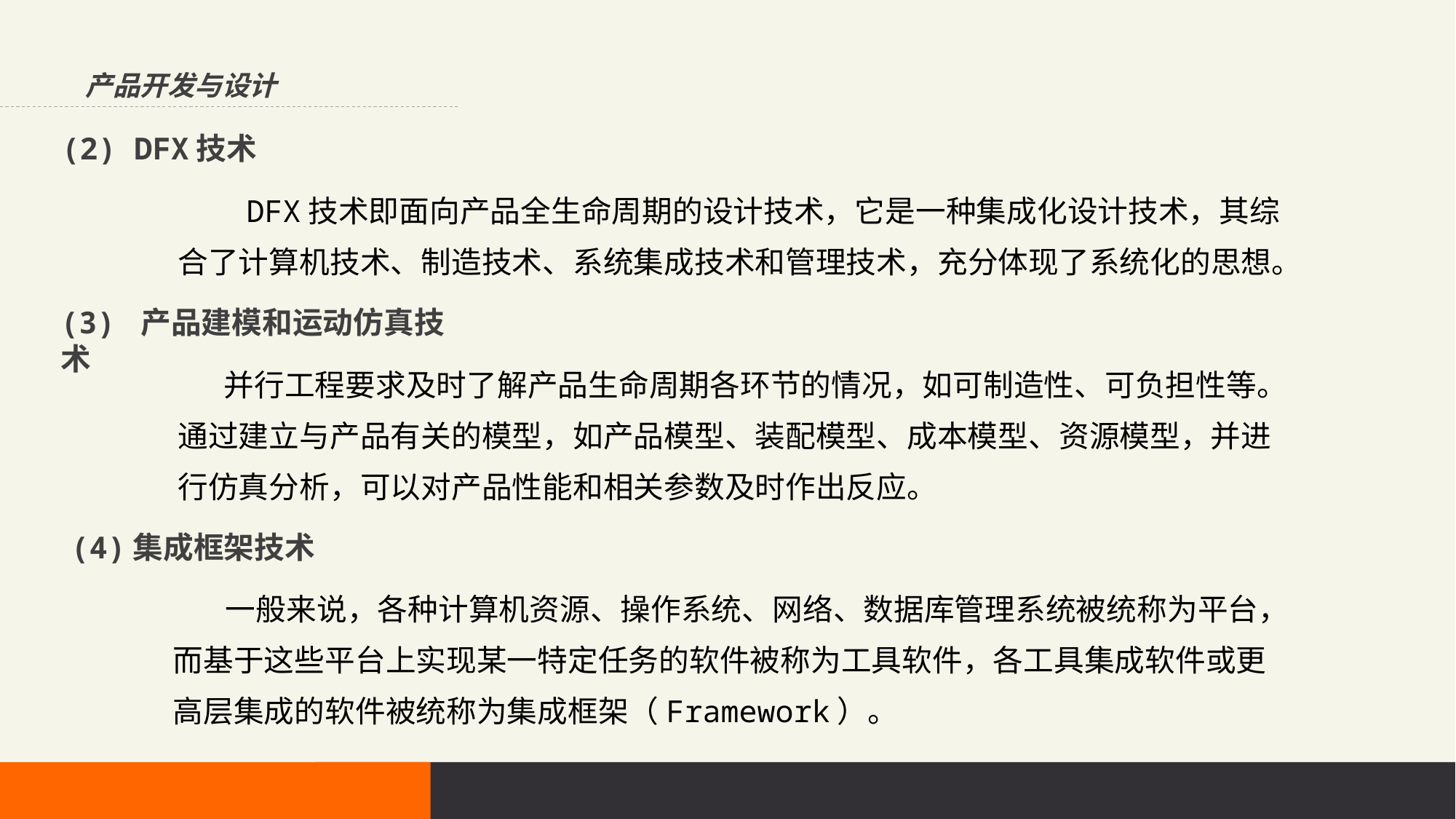

产品开发与设计
(2) DFX技术
  DFX技术即面向产品全生命周期的设计技术，它是一种集成化设计技术，其综合了计算机技术、制造技术、系统集成技术和管理技术，充分体现了系统化的思想。
(3) 产品建模和运动仿真技术
 并行工程要求及时了解产品生命周期各环节的情况，如可制造性、可负担性等。通过建立与产品有关的模型，如产品模型、装配模型、成本模型、资源模型，并进行仿真分析，可以对产品性能和相关参数及时作出反应。
(4)集成框架技术
  一般来说，各种计算机资源、操作系统、网络、数据库管理系统被统称为平台，而基于这些平台上实现某一特定任务的软件被称为工具软件，各工具集成软件或更高层集成的软件被统称为集成框架（Framework）。